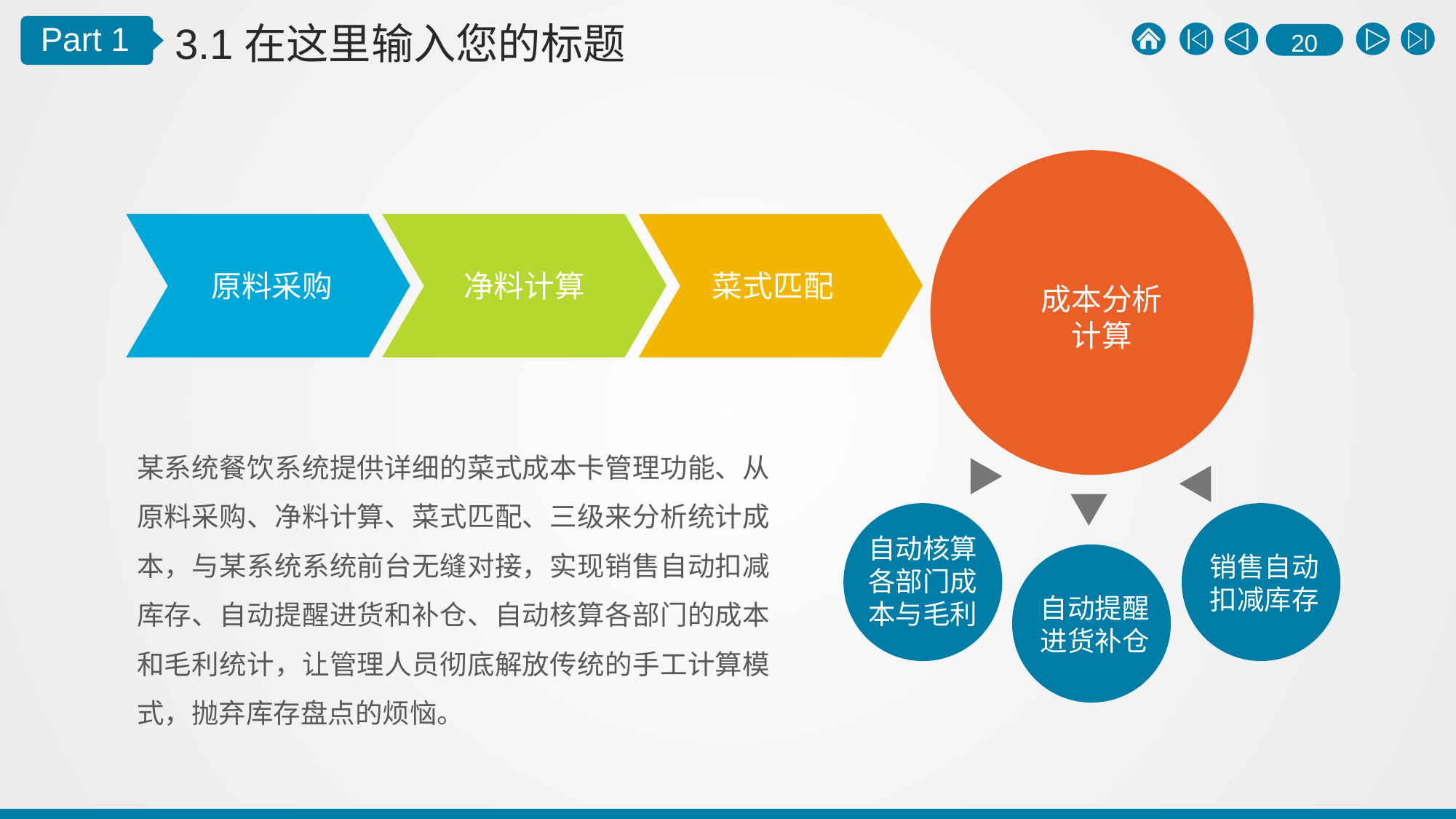

3.1在这里输入您的标题
Part 1

原料采购
净料计算
菜式匹配
成本分析计算
某系统餐饮系统提供详细的菜式成本卡管理功能、从原料采购、净料计算、菜式匹配、三级来分析统计成本，与某系统系统前台无缝对接，实现销售自动扣减库存、自动提醒进货和补仓、自动核算各部门的成本和毛利统计，让管理人员彻底解放传统的手工计算模式，抛弃库存盘点的烦恼。

自动核算各部门成本与毛利

销售自动扣减库存
自动提醒进货补仓